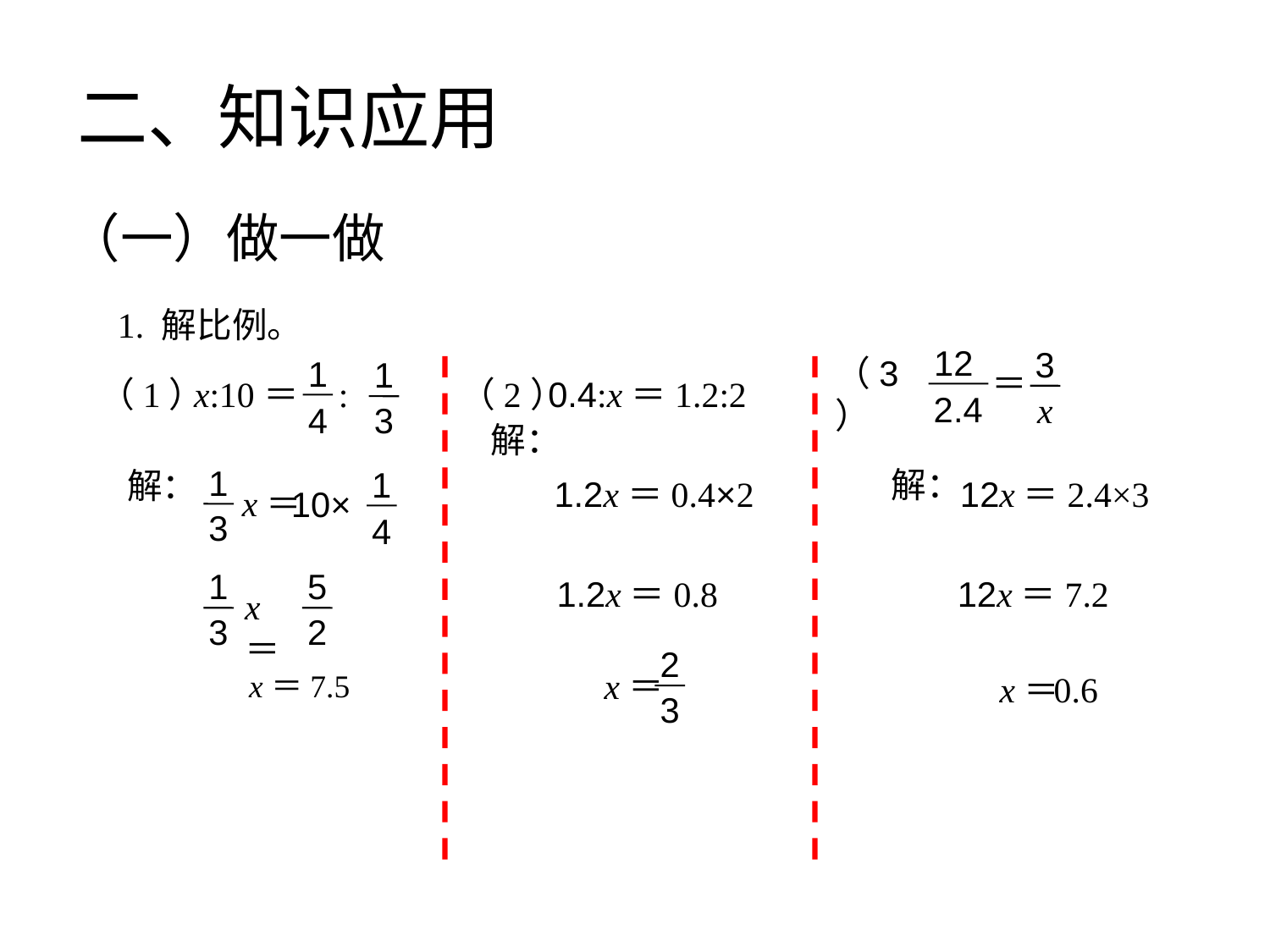

二、知识应用
（一）做一做
1. 解比例。
12
2.4

3
x

＝
（3）
1
4

1
3

（1）
x:10＝    :
（2）
0.4:x＝1.2:2
解：
1
3

1
4

10×
x＝
解：
解：
1.2x＝0.4×2
12x＝2.4×3
1
3

5
2

x＝
1.2x＝0.8
12x＝7.2
2
3

      x＝
x＝7.5
0.6
       x＝
绿色圃中小学教育网http://www.Lspjy.com